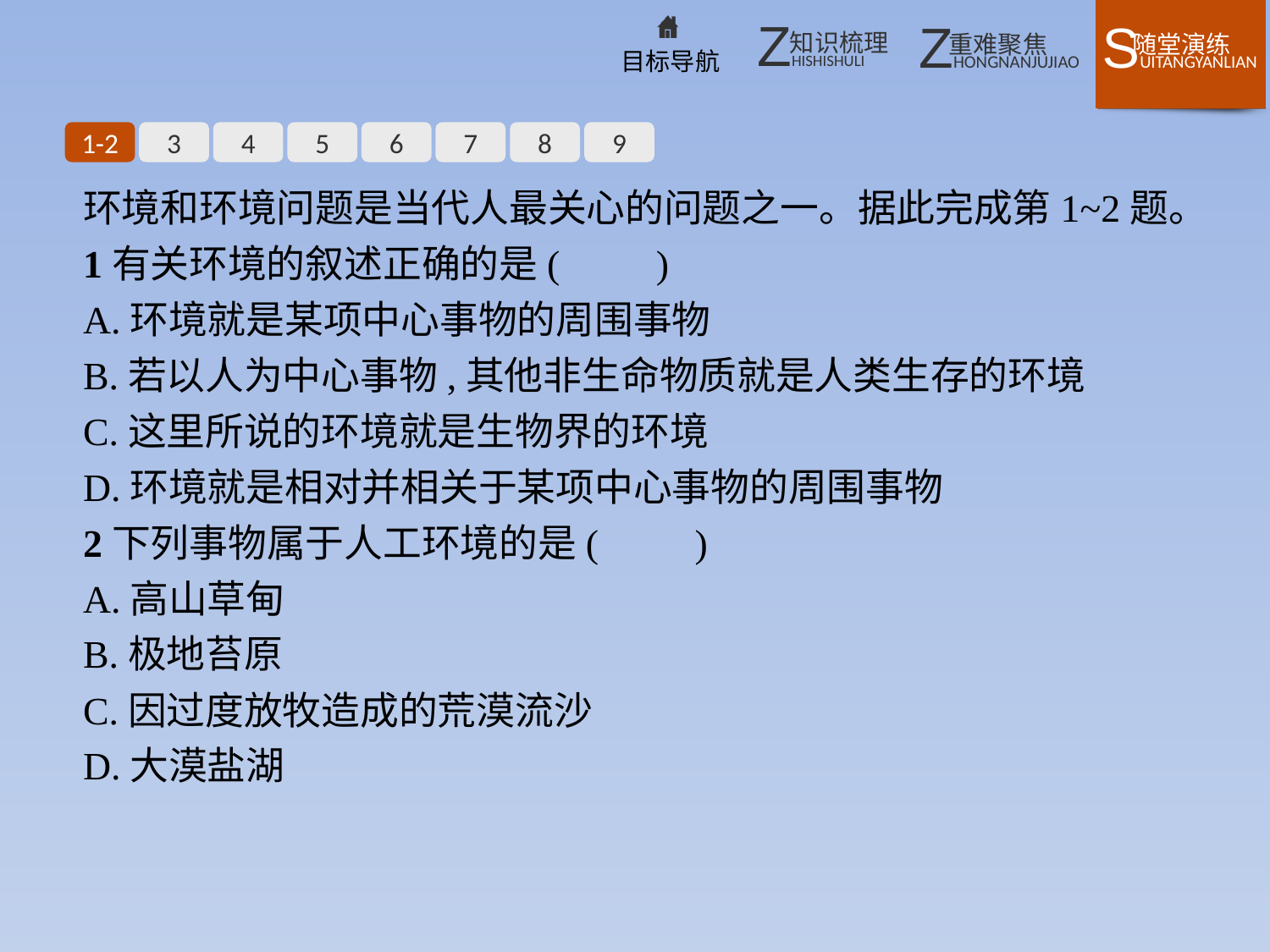

1-2
3
4
5
6
7
8
9
环境和环境问题是当代人最关心的问题之一。据此完成第1~2题。
1有关环境的叙述正确的是(　　)
A.环境就是某项中心事物的周围事物
B.若以人为中心事物,其他非生命物质就是人类生存的环境
C.这里所说的环境就是生物界的环境
D.环境就是相对并相关于某项中心事物的周围事物
2下列事物属于人工环境的是(　　)
A.高山草甸
B.极地苔原
C.因过度放牧造成的荒漠流沙
D.大漠盐湖